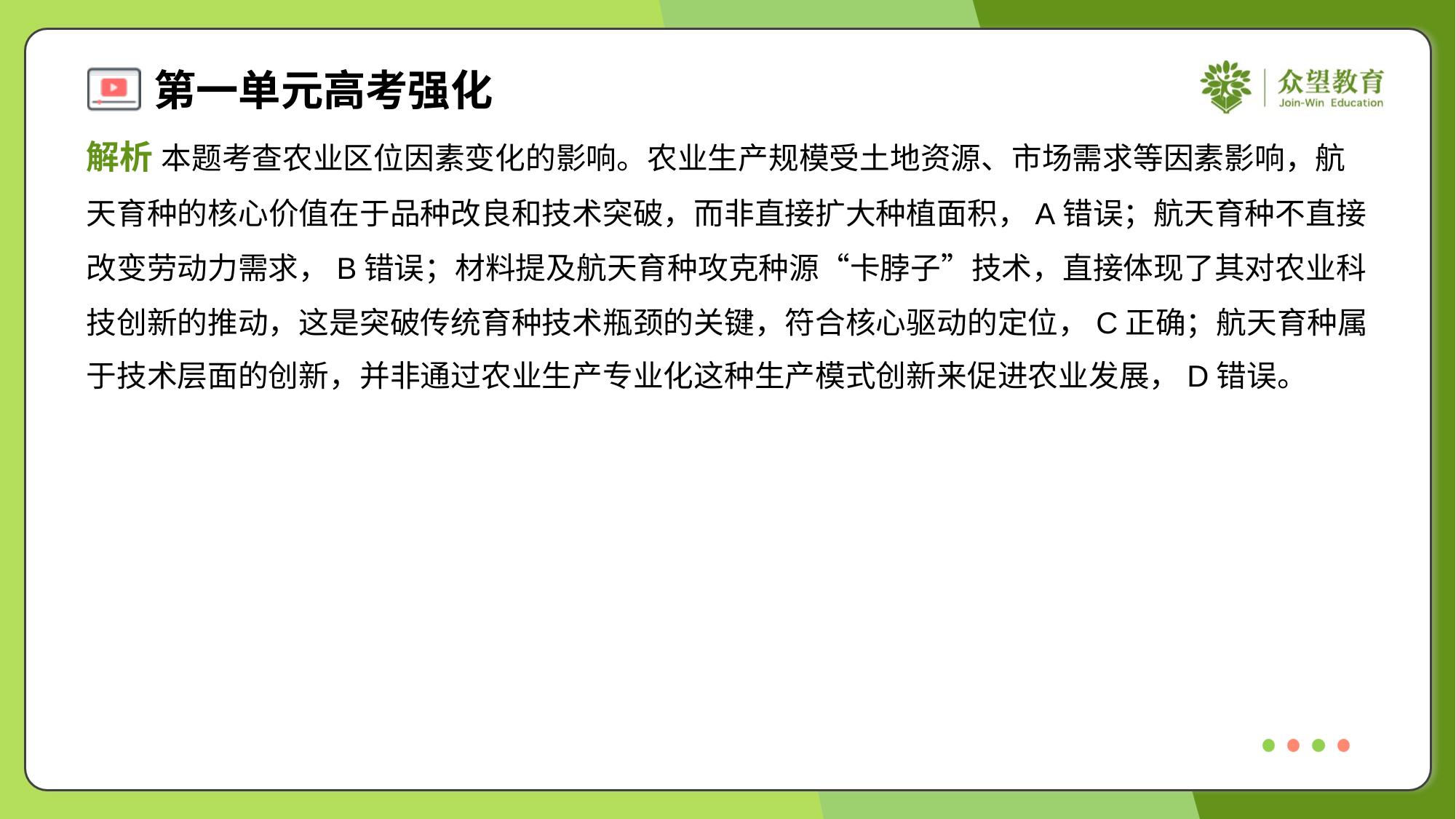

解析 本题考查农业区位因素变化的影响。农业生产规模受土地资源、市场需求等因素影响，航
天育种的核心价值在于品种改良和技术突破，而非直接扩大种植面积，A错误；航天育种不直接
改变劳动力需求，B错误；材料提及航天育种攻克种源“卡脖子”技术，直接体现了其对农业科
技创新的推动，这是突破传统育种技术瓶颈的关键，符合核心驱动的定位，C正确；航天育种属
于技术层面的创新，并非通过农业生产专业化这种生产模式创新来促进农业发展，D错误。